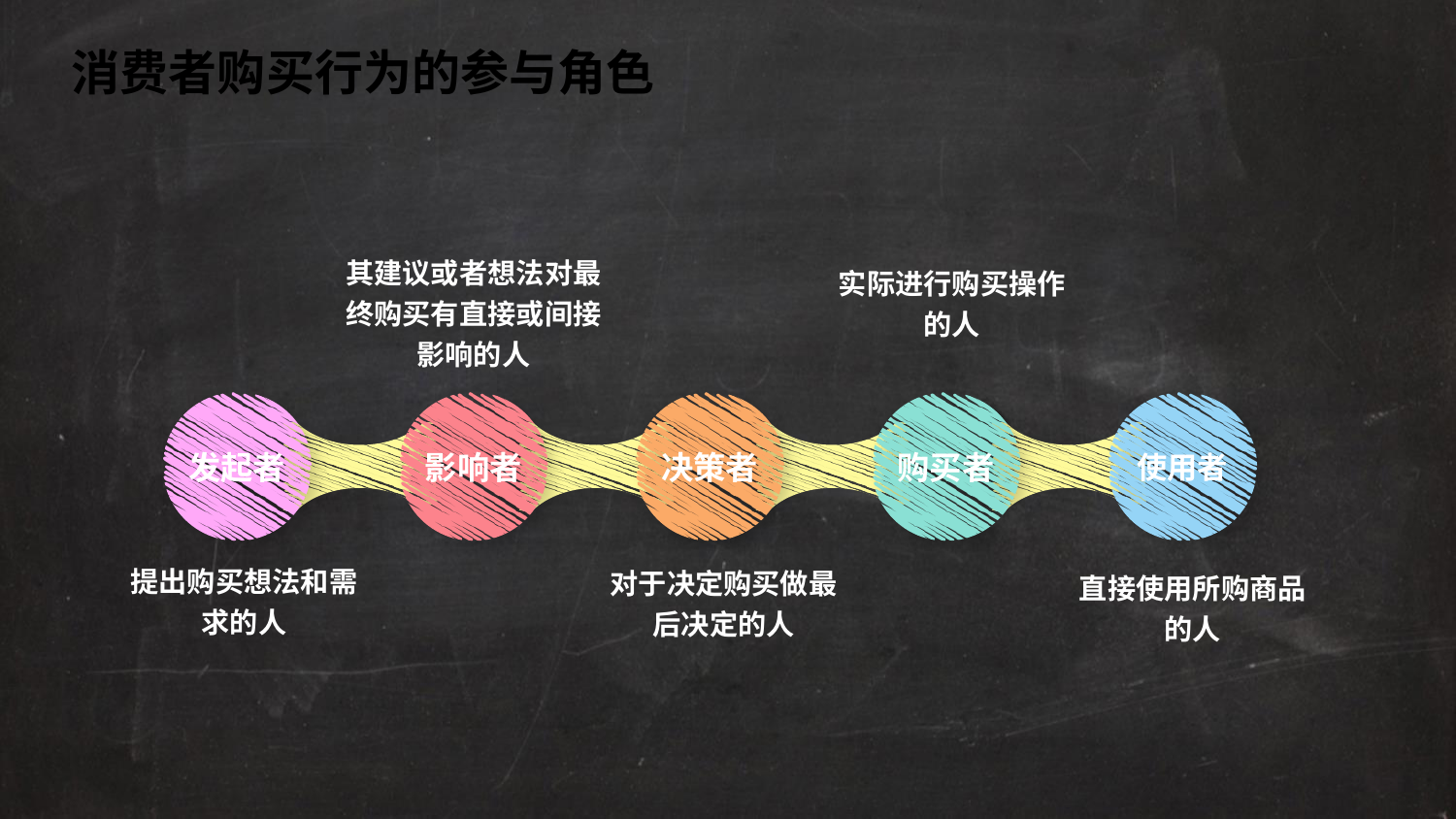

消费者购买行为的参与角色
其建议或者想法对最终购买有直接或间接影响的人
实际进行购买操作的人
发起者
影响者
决策者
购买者
使用者

提出购买想法和需求的人
对于决定购买做最后决定的人
直接使用所购商品的人